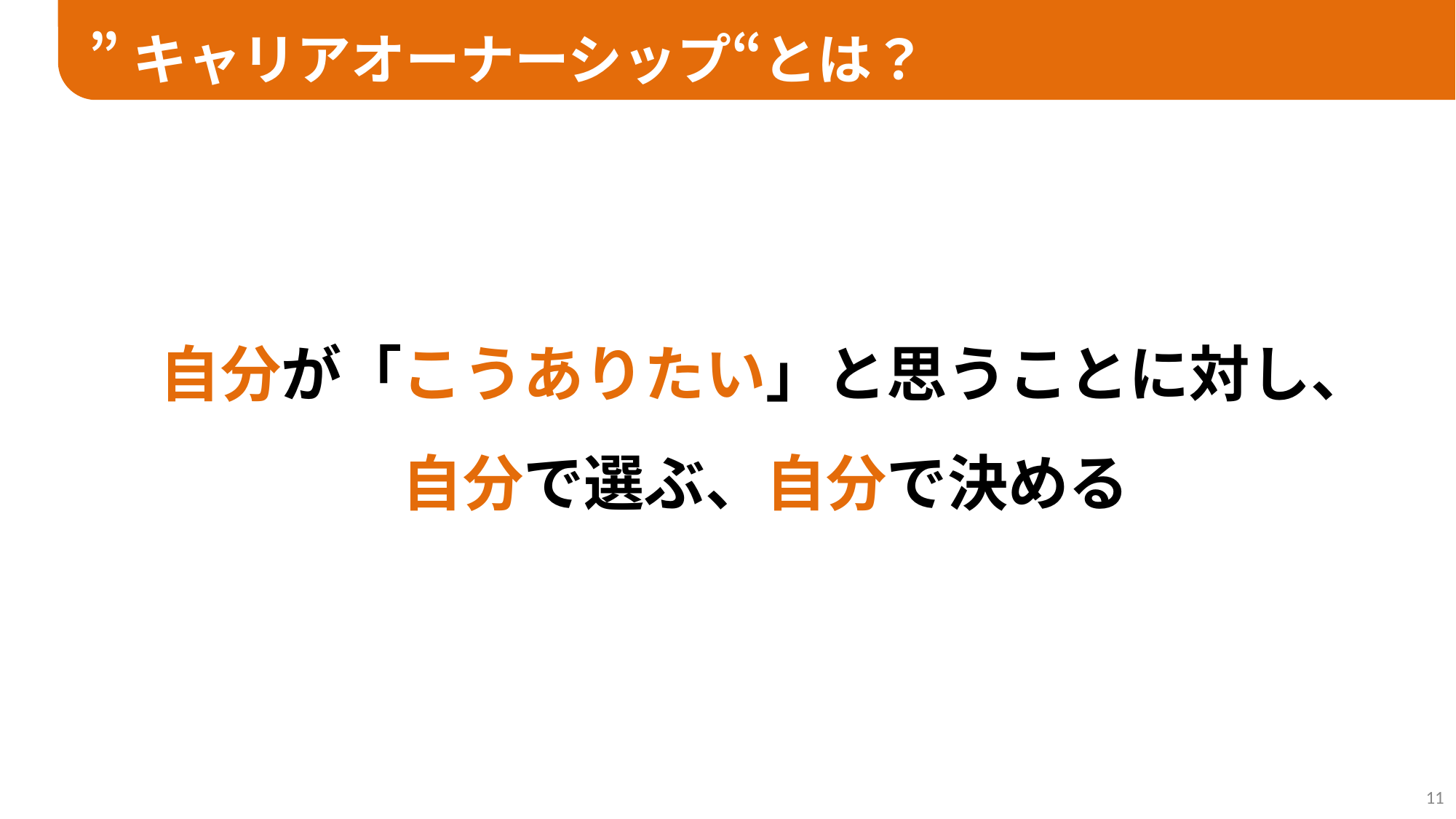

”キャリアオーナーシップ“とは？
自分が「こうありたい」と思うことに対し、
自分で選ぶ、自分で決める
11